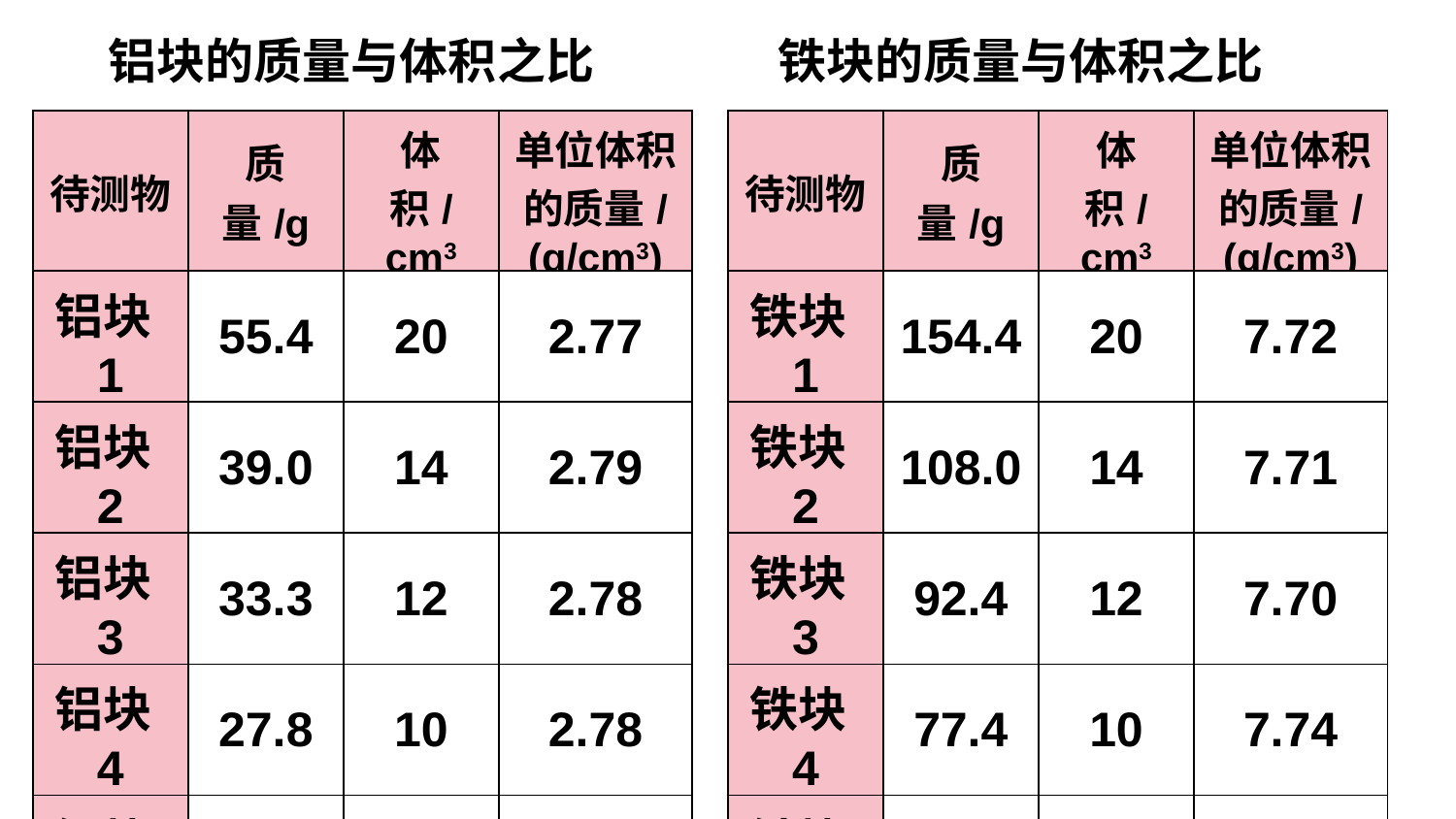

铝块的质量与体积之比
铁块的质量与体积之比
| 待测物 | 质量/g | 体积/cm3 | 单位体积的质量/(g/cm3) |
| --- | --- | --- | --- |
| 铝块1 | 55.4 | 20 | 2.77 |
| 铝块2 | 39.0 | 14 | 2.79 |
| 铝块3 | 33.3 | 12 | 2.78 |
| 铝块4 | 27.8 | 10 | 2.78 |
| 铝块5 | 22.3 | 8 | 2.79 |
| 铝块6 | 16.6 | 6 | 2.77 |
| 待测物 | 质量/g | 体积/cm3 | 单位体积的质量/(g/cm3) |
| --- | --- | --- | --- |
| 铁块1 | 154.4 | 20 | 7.72 |
| 铁块2 | 108.0 | 14 | 7.71 |
| 铁块3 | 92.4 | 12 | 7.70 |
| 铁块4 | 77.4 | 10 | 7.74 |
| 铁块5 | 61.6 | 8 | 7.70 |
| 铁块6 | 46.4 | 6 | 7.73 |